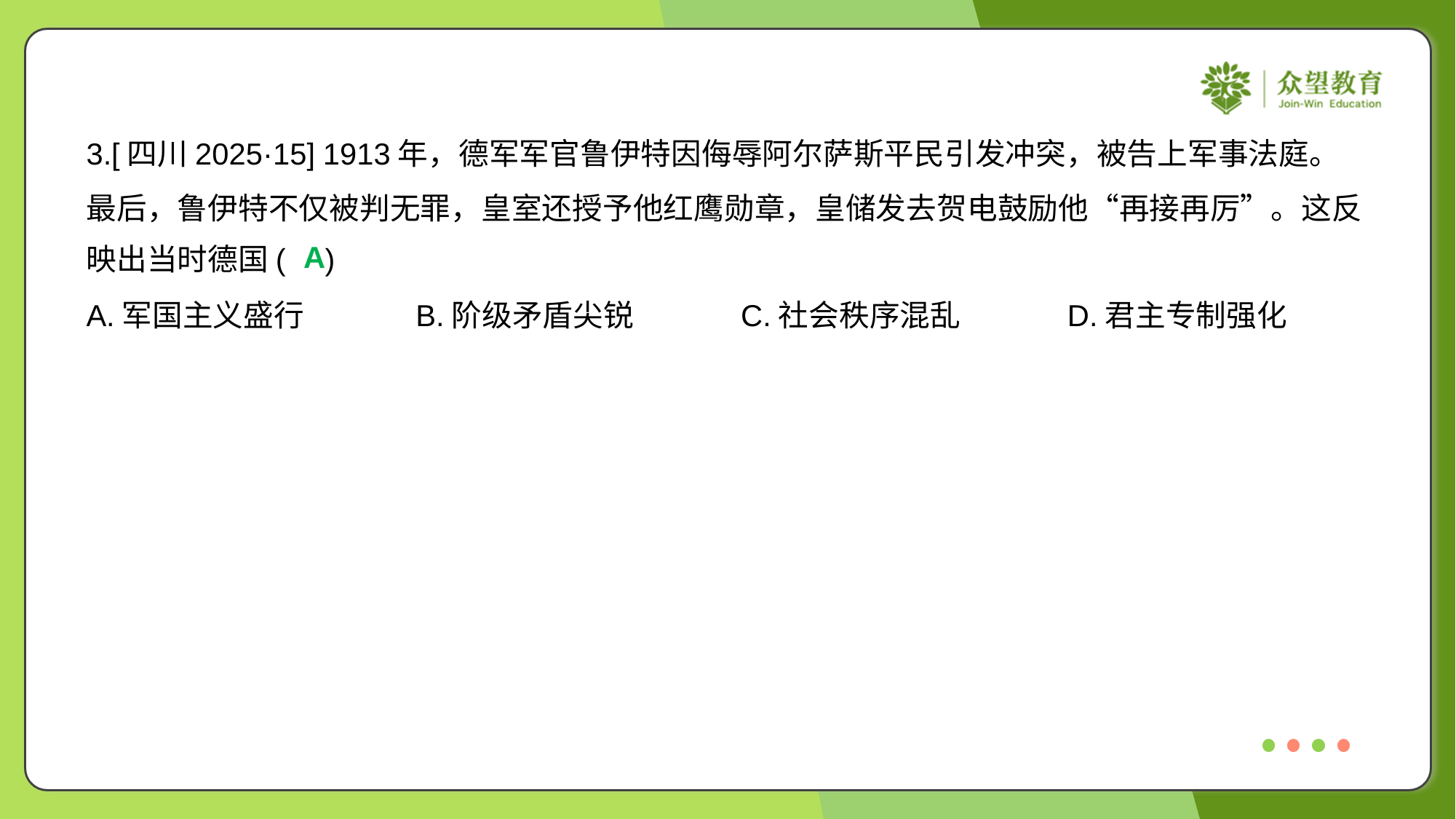

3.[四川2025·15] 1913年，德军军官鲁伊特因侮辱阿尔萨斯平民引发冲突，被告上军事法庭。
最后，鲁伊特不仅被判无罪，皇室还授予他红鹰勋章，皇储发去贺电鼓励他“再接再厉”。这反
映出当时德国(     )
A
A.军国主义盛行	B.阶级矛盾尖锐	C.社会秩序混乱	D.君主专制强化